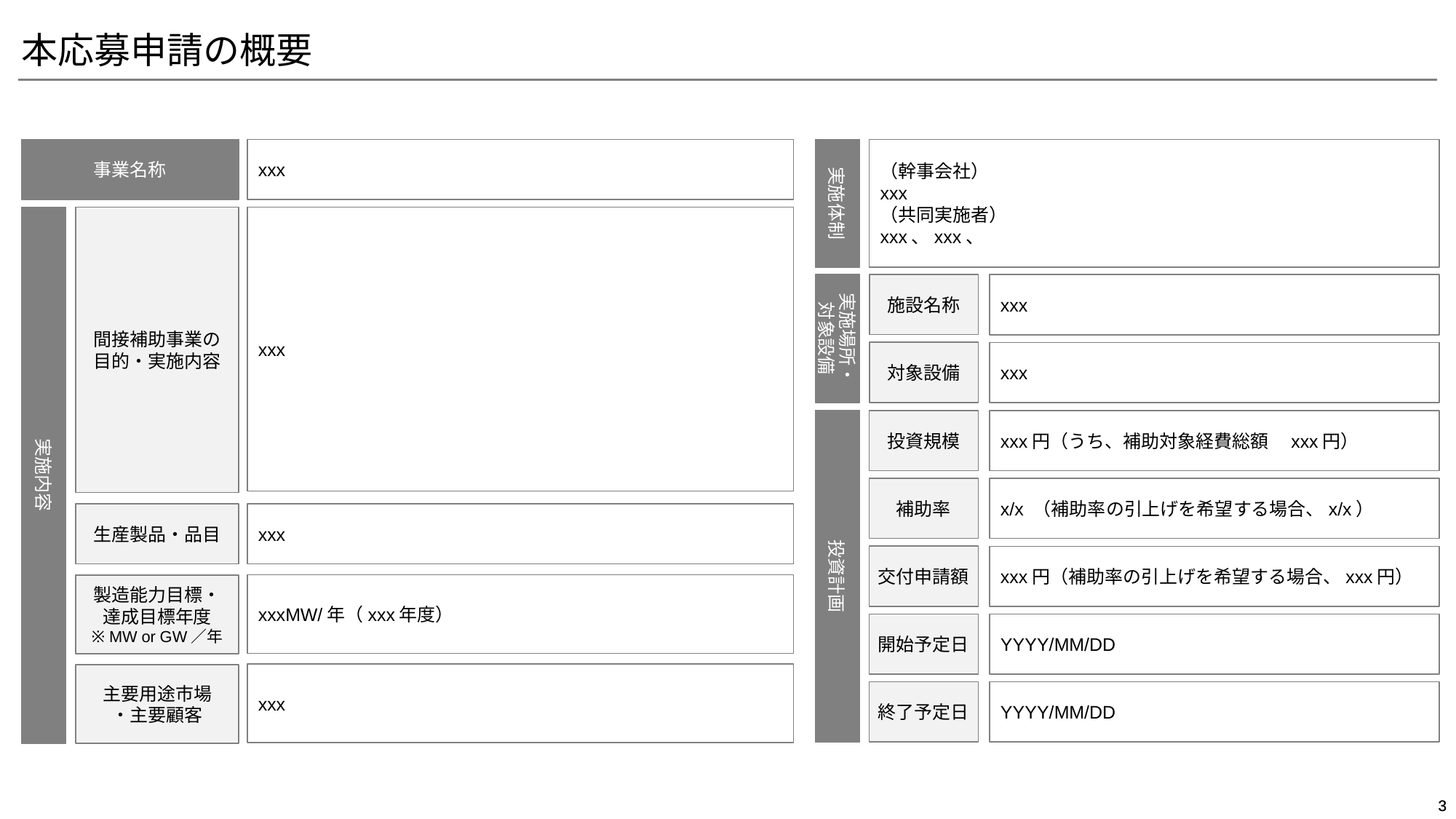

本応募申請の概要
（幹事会社）
xxx
（共同実施者）
xxx、xxx、
事業名称
xxx
実施体制
実施内容
間接補助事業の
目的・実施内容
xxx
実施場所・
対象設備
施設名称
xxx
対象設備
xxx
投資計画
投資規模
xxx円（うち、補助対象経費総額　xxx円）
補助率
x/x （補助率の引上げを希望する場合、x/x）
xxx
生産製品・品目
交付申請額
xxx円（補助率の引上げを希望する場合、xxx円）
xxxMW/年（xxx年度）
製造能力目標・
達成目標年度
※ MW or GW／年
開始予定日
YYYY/MM/DD
xxx
主要用途市場
・主要顧客
終了予定日
YYYY/MM/DD